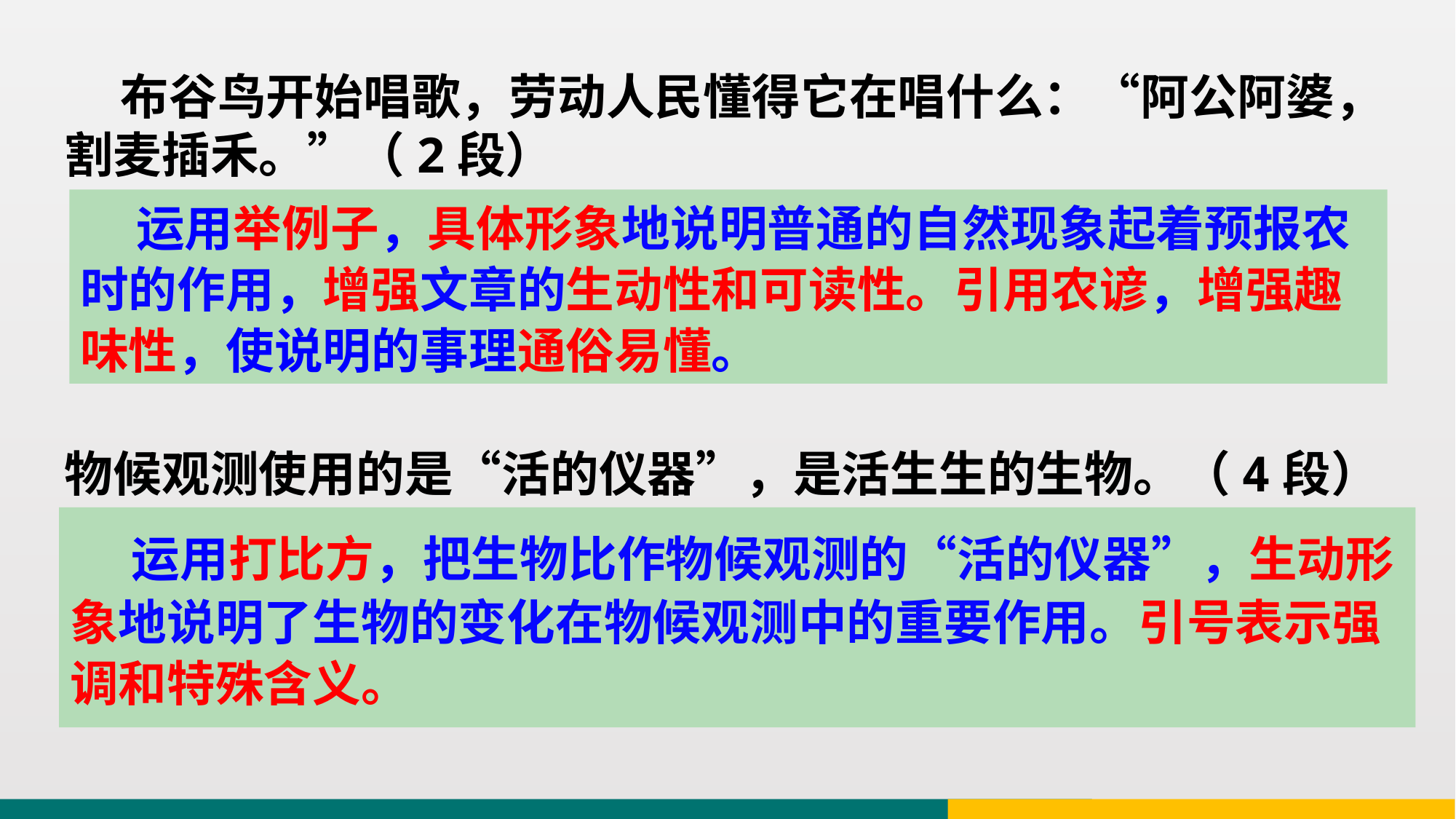

布谷鸟开始唱歌，劳动人民懂得它在唱什么：“阿公阿婆，割麦插禾。”（2段）
    运用举例子，具体形象地说明普通的自然现象起着预报农时的作用，增强文章的生动性和可读性。引用农谚，增强趣味性，使说明的事理通俗易懂。
物候观测使用的是“活的仪器”，是活生生的生物。（4段）
    运用打比方，把生物比作物候观测的“活的仪器”，生动形象地说明了生物的变化在物候观测中的重要作用。引号表示强调和特殊含义。